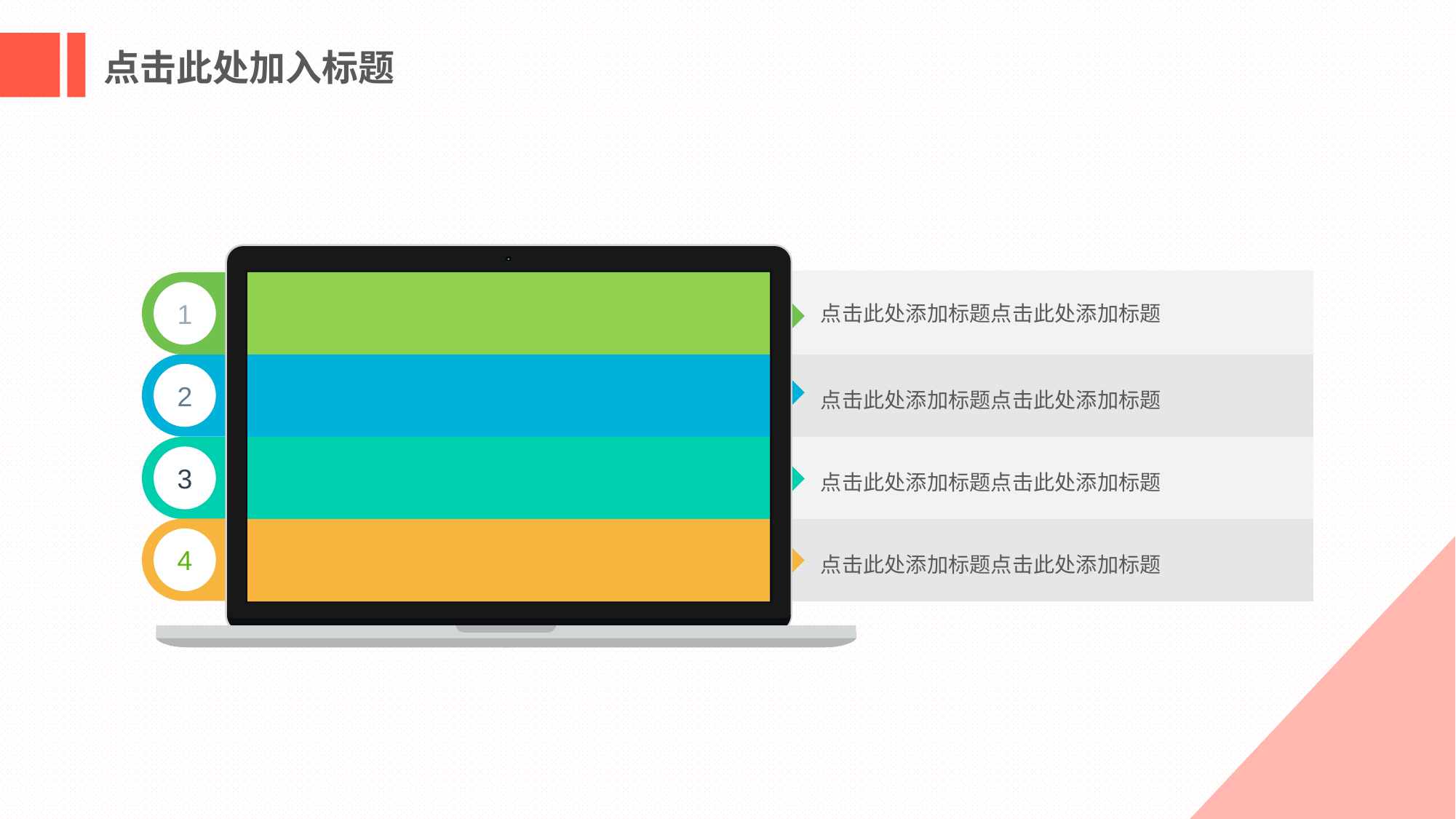

点击此处加入标题

点击此处添加标题点击此处添加标题

1

2

点击此处添加标题点击此处添加标题

3

点击此处添加标题点击此处添加标题

4

点击此处添加标题点击此处添加标题